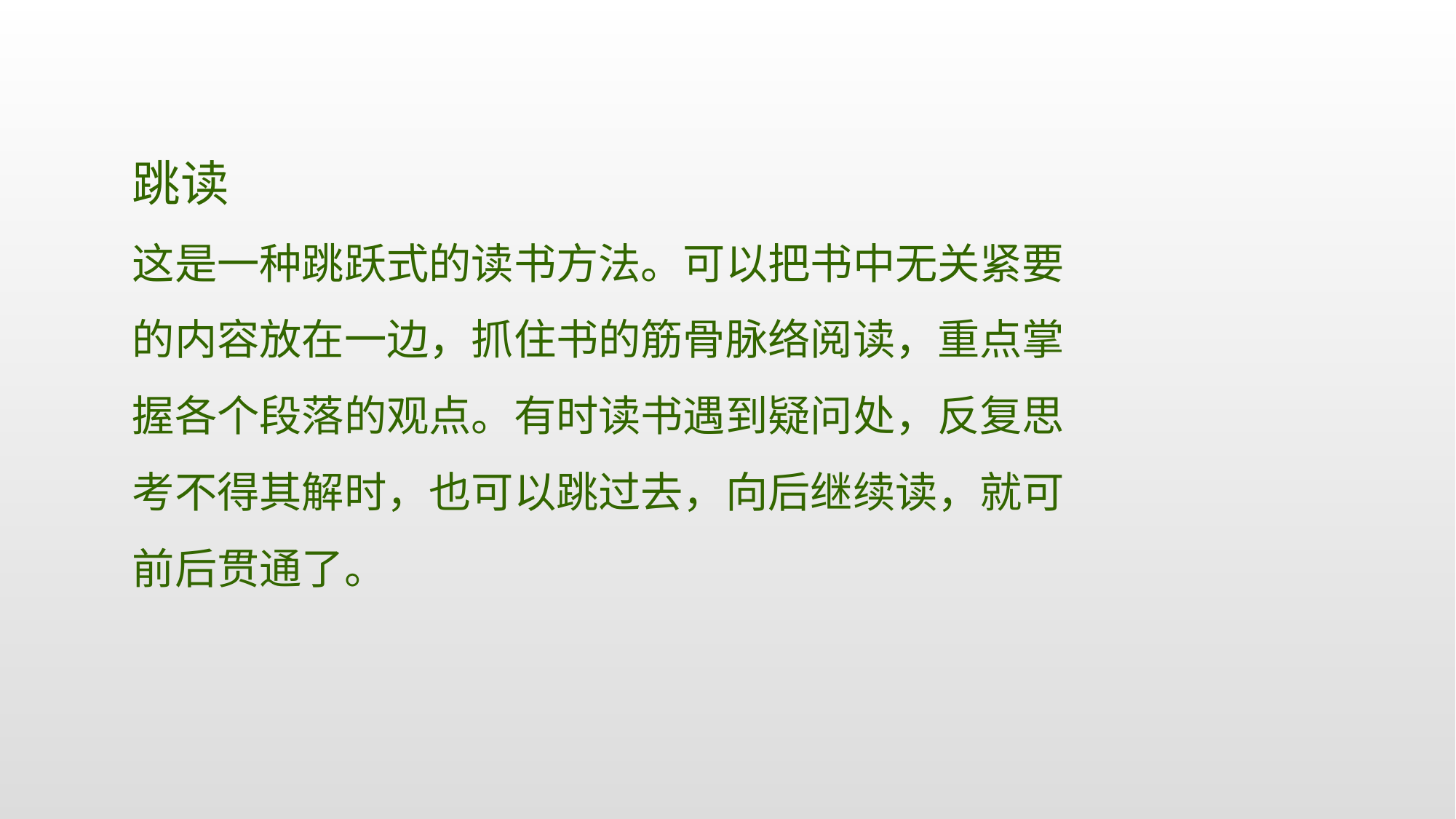

跳读
这是一种跳跃式的读书方法。可以把书中无关紧要的内容放在一边，抓住书的筋骨脉络阅读，重点掌握各个段落的观点。有时读书遇到疑问处，反复思考不得其解时，也可以跳过去，向后继续读，就可前后贯通了。